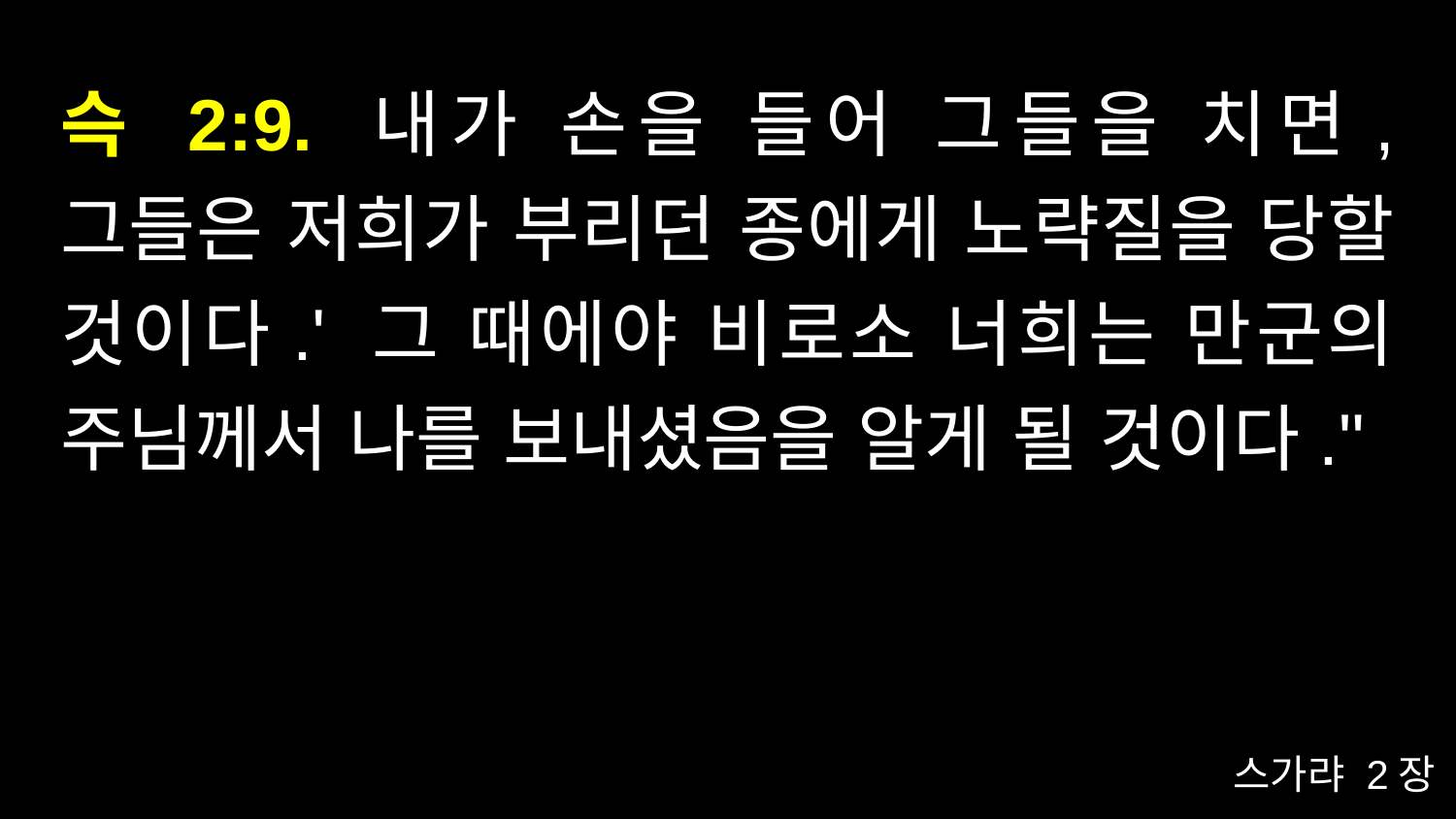

# 슥 2:9. 내가 손을 들어 그들을 치면, 그들은 저희가 부리던 종에게 노략질을 당할 것이다.' 그 때에야 비로소 너희는 만군의 주님께서 나를 보내셨음을 알게 될 것이다."
스가랴 2장